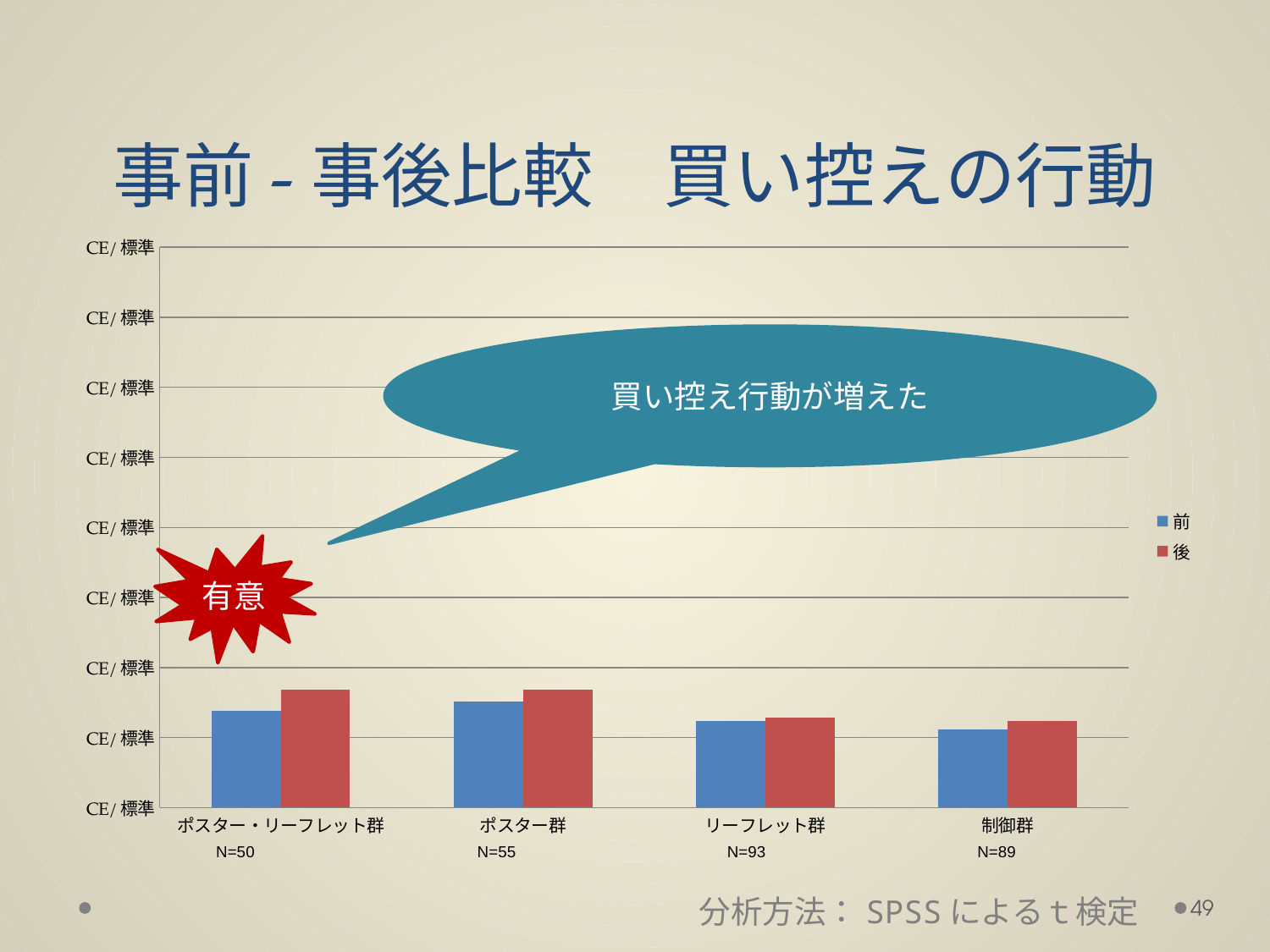

# 事前-事後比較　買い控えの行動

### Chart

| Category | 前 | 後 |
|---|---|---|
| ポスター・リーフレット群 | 1.6900000000000004 | 1.84 |
| ポスター群 | 1.76 | 1.84 |
| リーフレット群 | 1.62 | 1.6400000000000001 |
| 制御群 | 1.56 | 1.62 |
買い控え行動が増えた
有意
N=50
N=55
N=93
N=89
49
分析方法：SPSSによるｔ検定